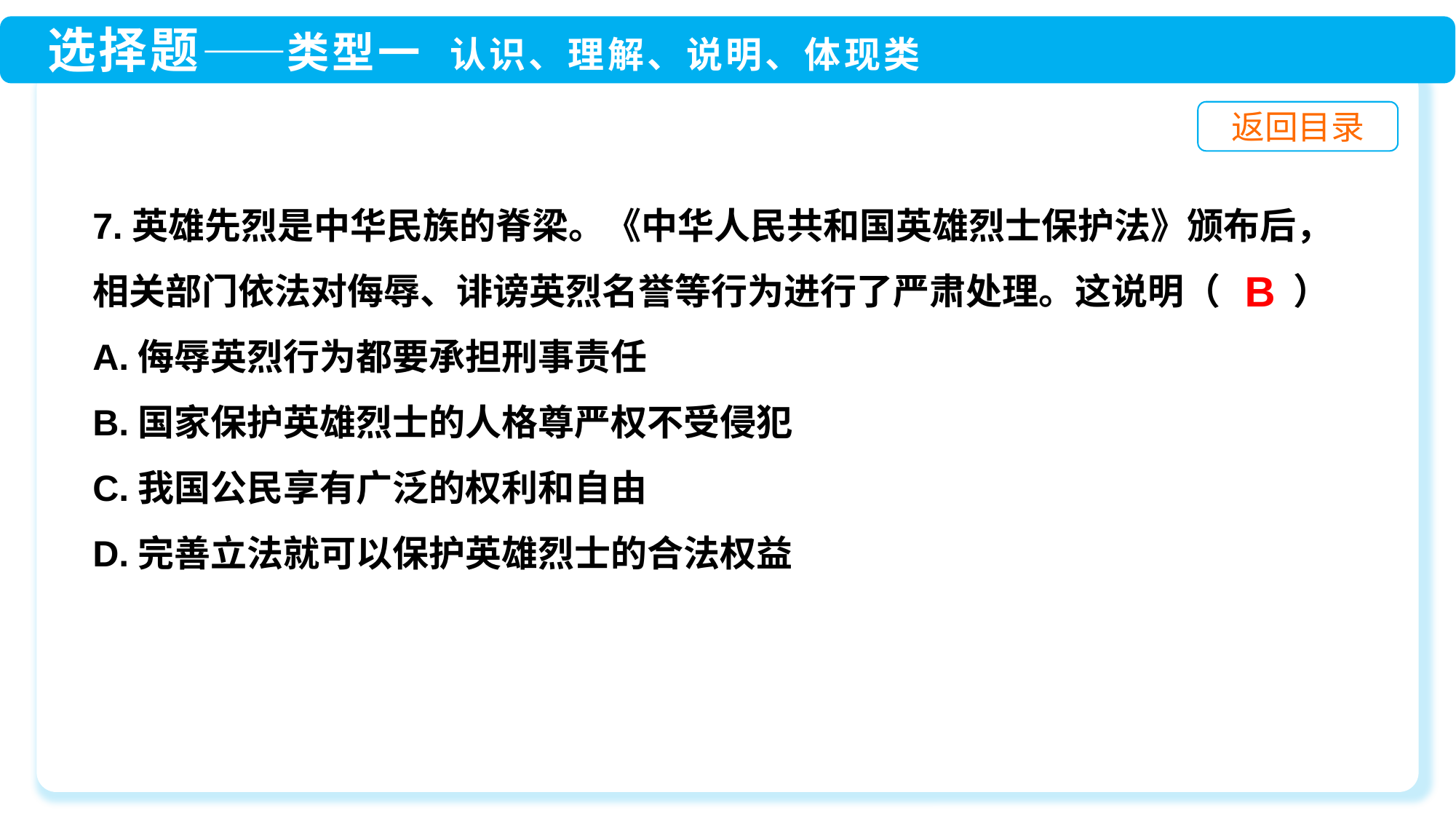

7.英雄先烈是中华民族的脊梁。《中华人民共和国英雄烈士保护法》颁布后，相关部门依法对侮辱、诽谤英烈名誉等行为进行了严肃处理。这说明（　　）
A.侮辱英烈行为都要承担刑事责任
B.国家保护英雄烈士的人格尊严权不受侵犯
C.我国公民享有广泛的权利和自由
D.完善立法就可以保护英雄烈士的合法权益
B